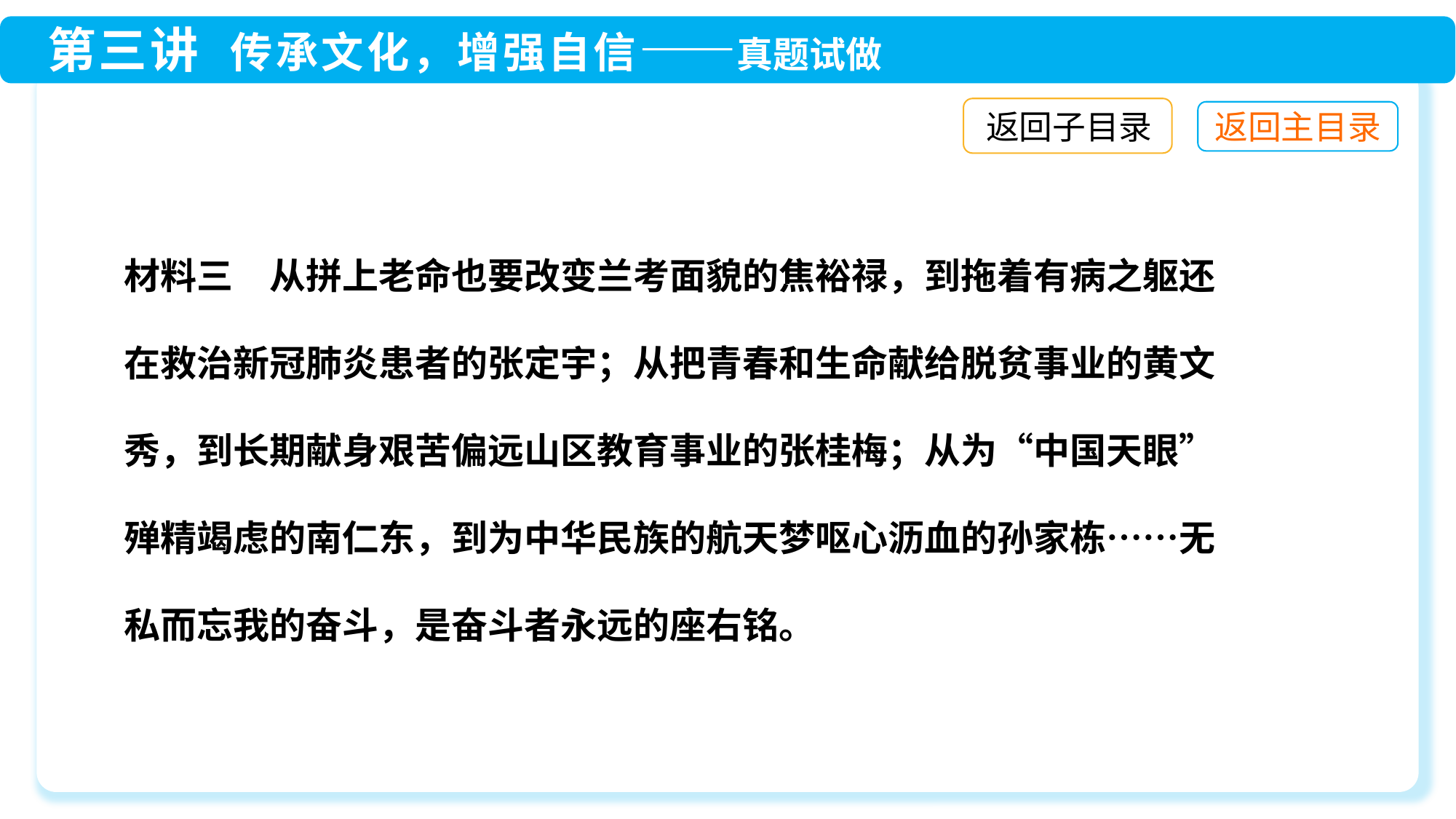

返回子目录

材料三　从拼上老命也要改变兰考面貌的焦裕禄，到拖着有病之躯还在救治新冠肺炎患者的张定宇；从把青春和生命献给脱贫事业的黄文秀，到长期献身艰苦偏远山区教育事业的张桂梅；从为“中国天眼”殚精竭虑的南仁东，到为中华民族的航天梦呕心沥血的孙家栋……无私而忘我的奋斗，是奋斗者永远的座右铭。